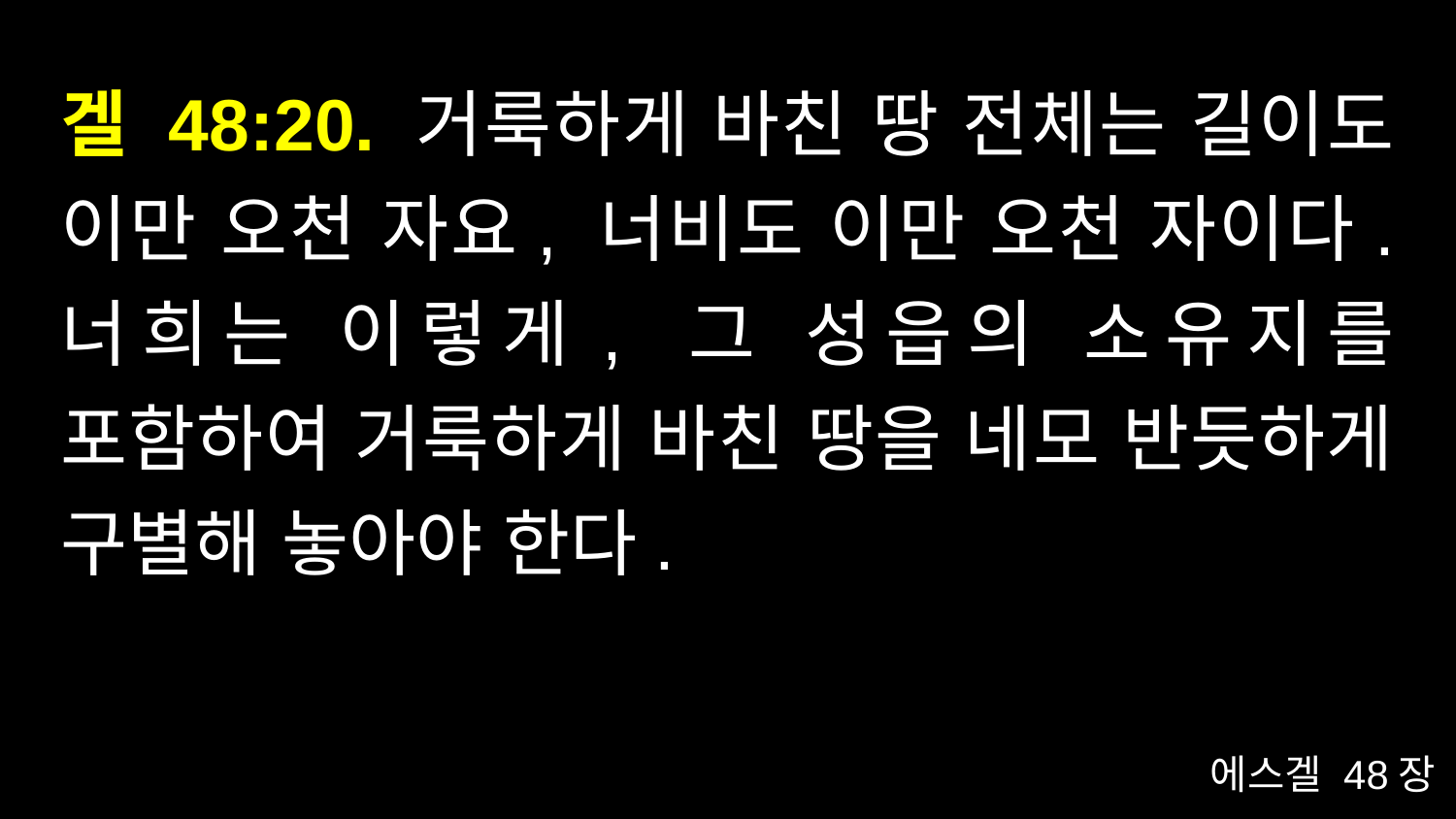

# 겔 48:20. 거룩하게 바친 땅 전체는 길이도 이만 오천 자요, 너비도 이만 오천 자이다. 너희는 이렇게, 그 성읍의 소유지를 포함하여 거룩하게 바친 땅을 네모 반듯하게 구별해 놓아야 한다.
에스겔 48장